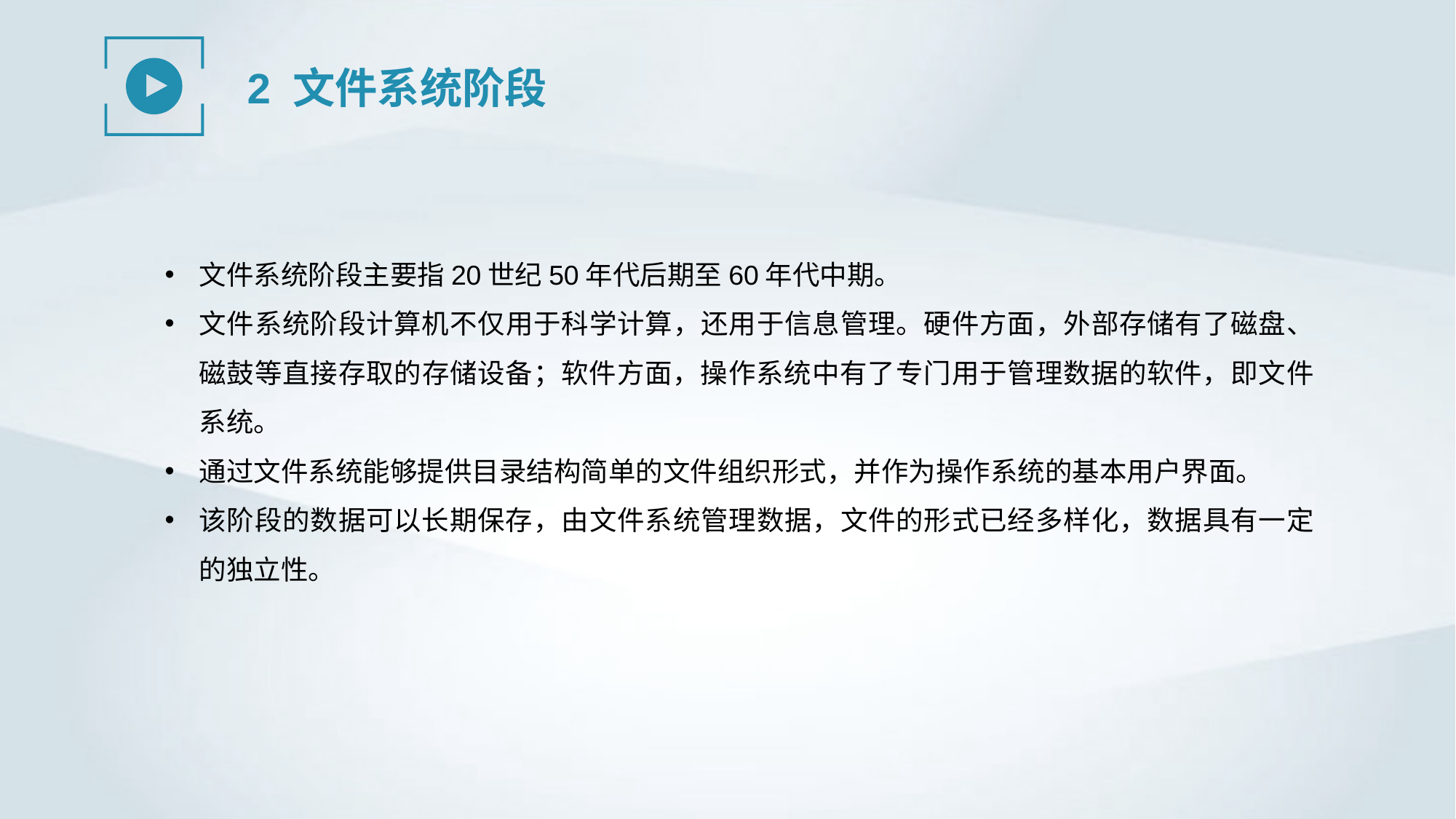

2 文件系统阶段
文件系统阶段主要指20世纪50年代后期至60年代中期。
文件系统阶段计算机不仅用于科学计算，还用于信息管理。硬件方面，外部存储有了磁盘、磁鼓等直接存取的存储设备；软件方面，操作系统中有了专门用于管理数据的软件，即文件系统。
通过文件系统能够提供目录结构简单的文件组织形式，并作为操作系统的基本用户界面。
该阶段的数据可以长期保存，由文件系统管理数据，文件的形式已经多样化，数据具有一定的独立性。